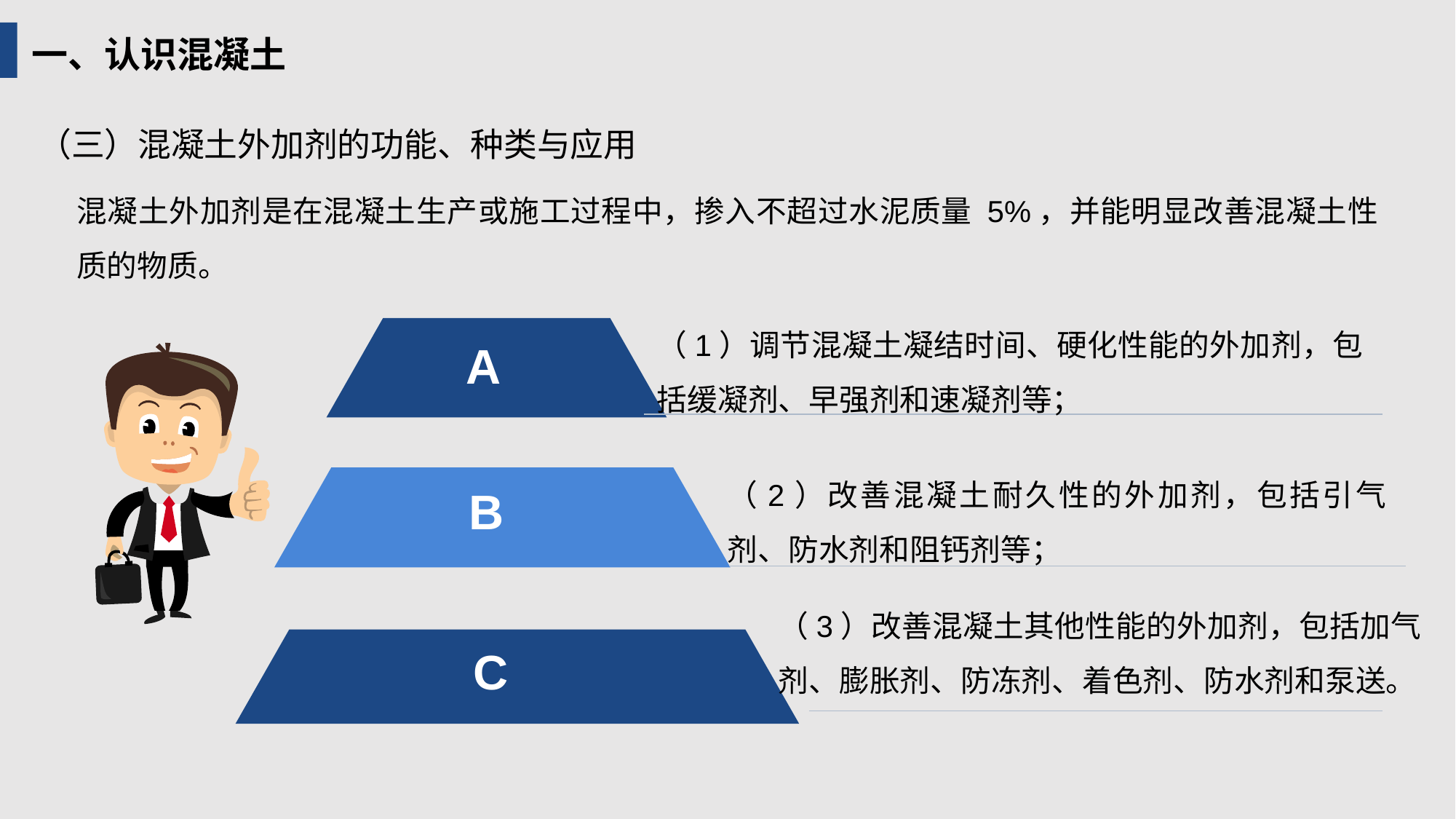

一、认识混凝土
（三）混凝土外加剂的功能、种类与应用
混凝土外加剂是在混凝土生产或施工过程中，掺入不超过水泥质量 5%，并能明显改善混凝土性质的物质。
（1）调节混凝土凝结时间、硬化性能的外加剂，包括缓凝剂、早强剂和速凝剂等；

A

（2）改善混凝土耐久性的外加剂，包括引气剂、防水剂和阻钙剂等；

B
（3）改善混凝土其他性能的外加剂，包括加气剂、膨胀剂、防冻剂、着色剂、防水剂和泵送。

C